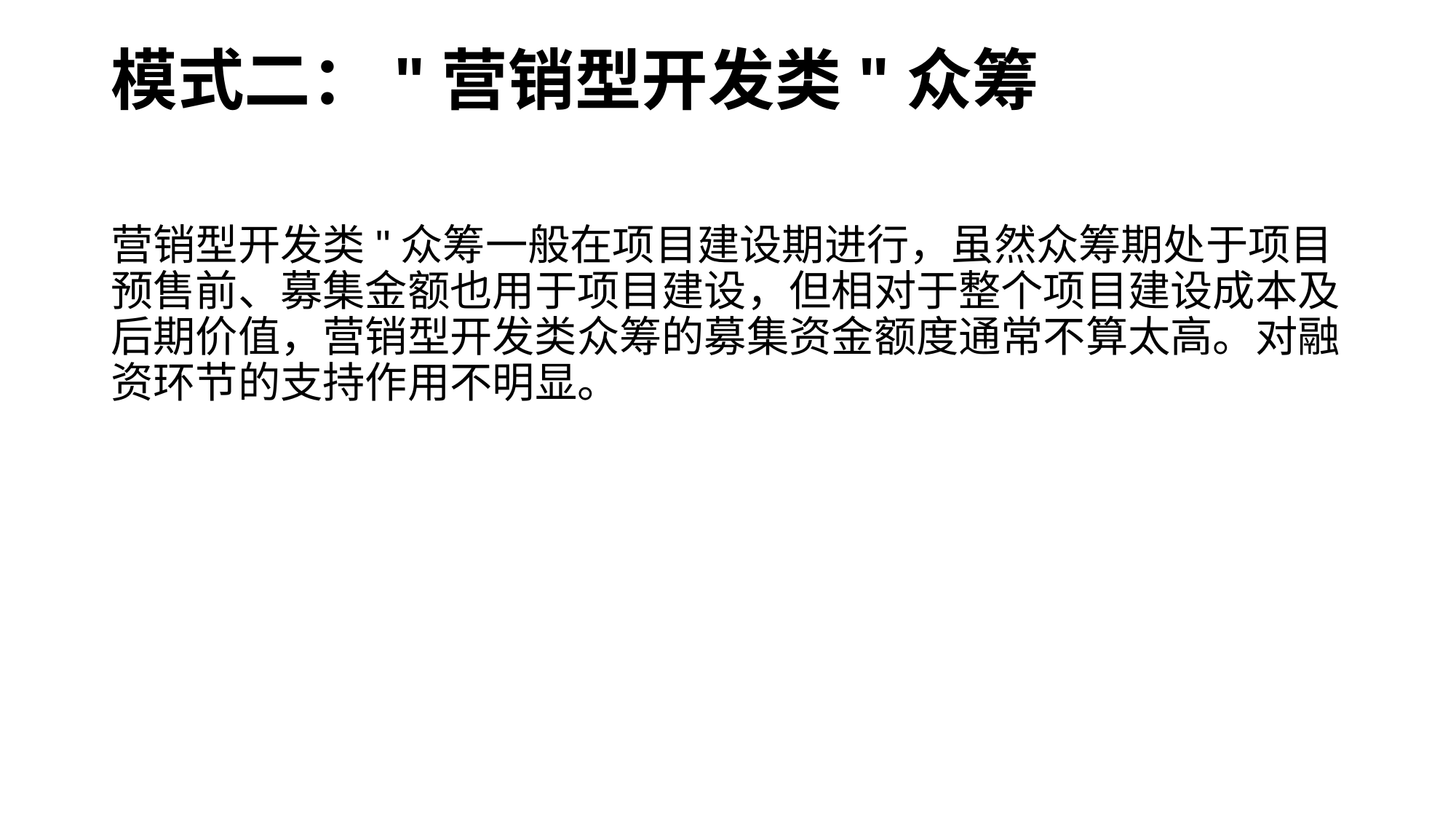

# 模式二："营销型开发类"众筹
营销型开发类"众筹一般在项目建设期进行，虽然众筹期处于项目预售前、募集金额也用于项目建设，但相对于整个项目建设成本及后期价值，营销型开发类众筹的募集资金额度通常不算太高。对融资环节的支持作用不明显。